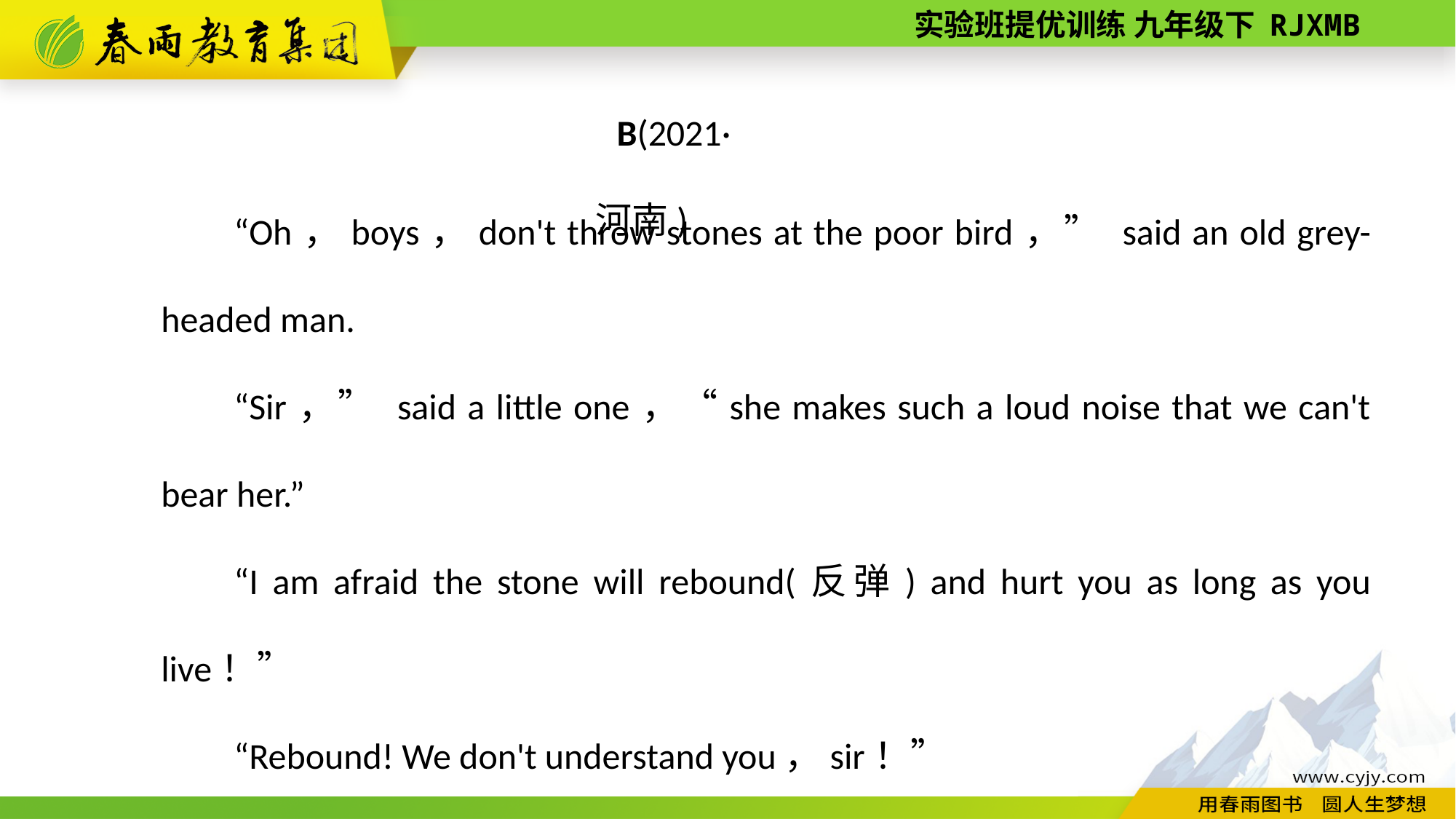

B(2021·河南)
“Oh，boys，don't throw stones at the poor bird，” said an old grey-­headed man.
“Sir，” said a little one，“she makes such a loud noise that we can't bear her.”
“I am afraid the stone will rebound(反弹) and hurt you as long as you live！”
“Rebound! We don't understand you，sir！”